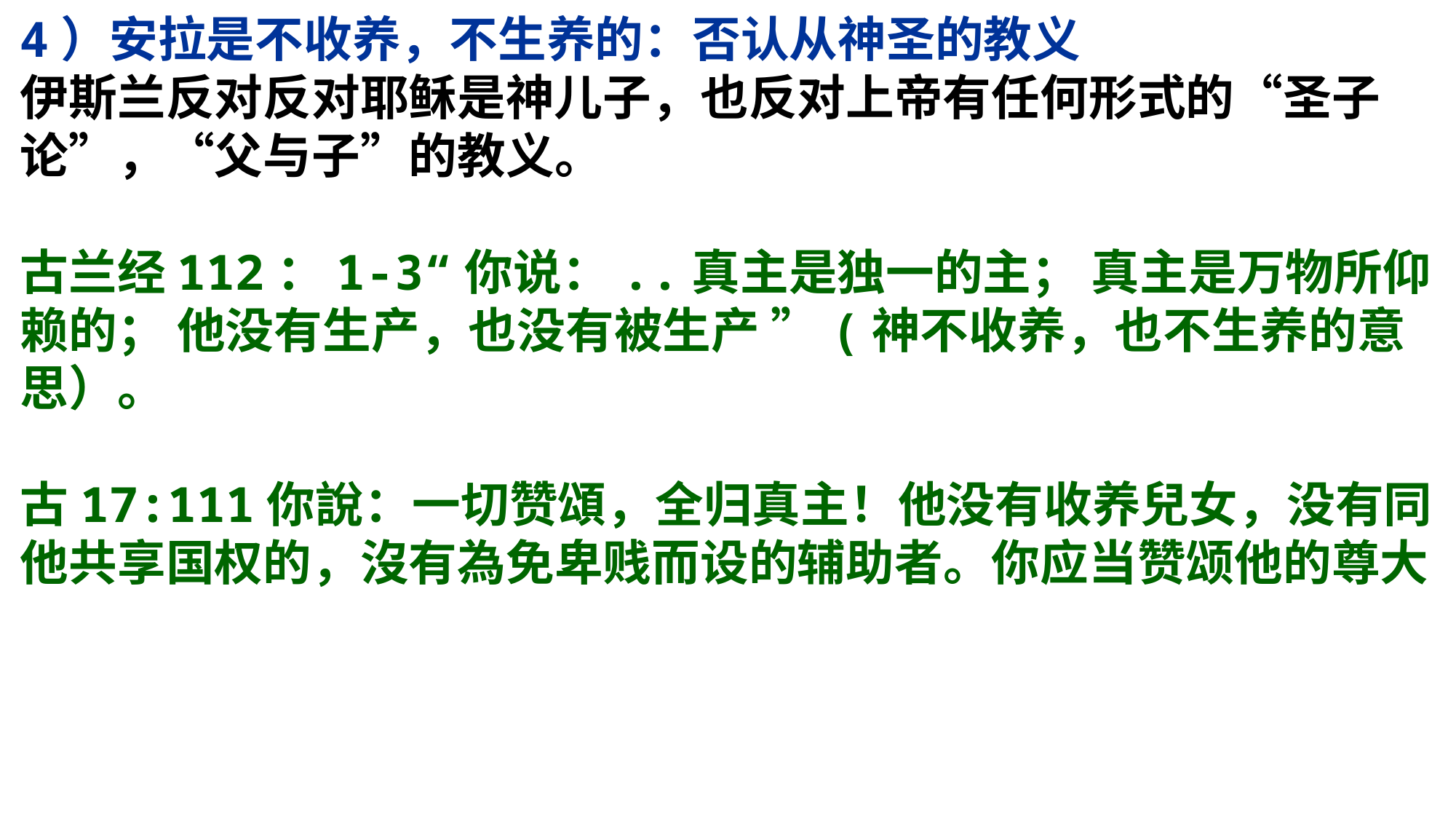

4）安拉是不收养，不生养的：否认从神圣的教义
伊斯兰反对反对耶稣是神儿子，也反对上帝有任何形式的“圣子论”，“父与子”的教义。

古兰经112：1-3“你说：..真主是独一的主； 真主是万物所仰赖的； 他没有生产，也没有被生产 ”(神不收养，也不生养的意思）。

古17:111你說：一切赞頌，全归真主！他没有收养兒女，没有同他共享国权的，沒有為免卑贱而设的辅助者。你应当赞颂他的尊大